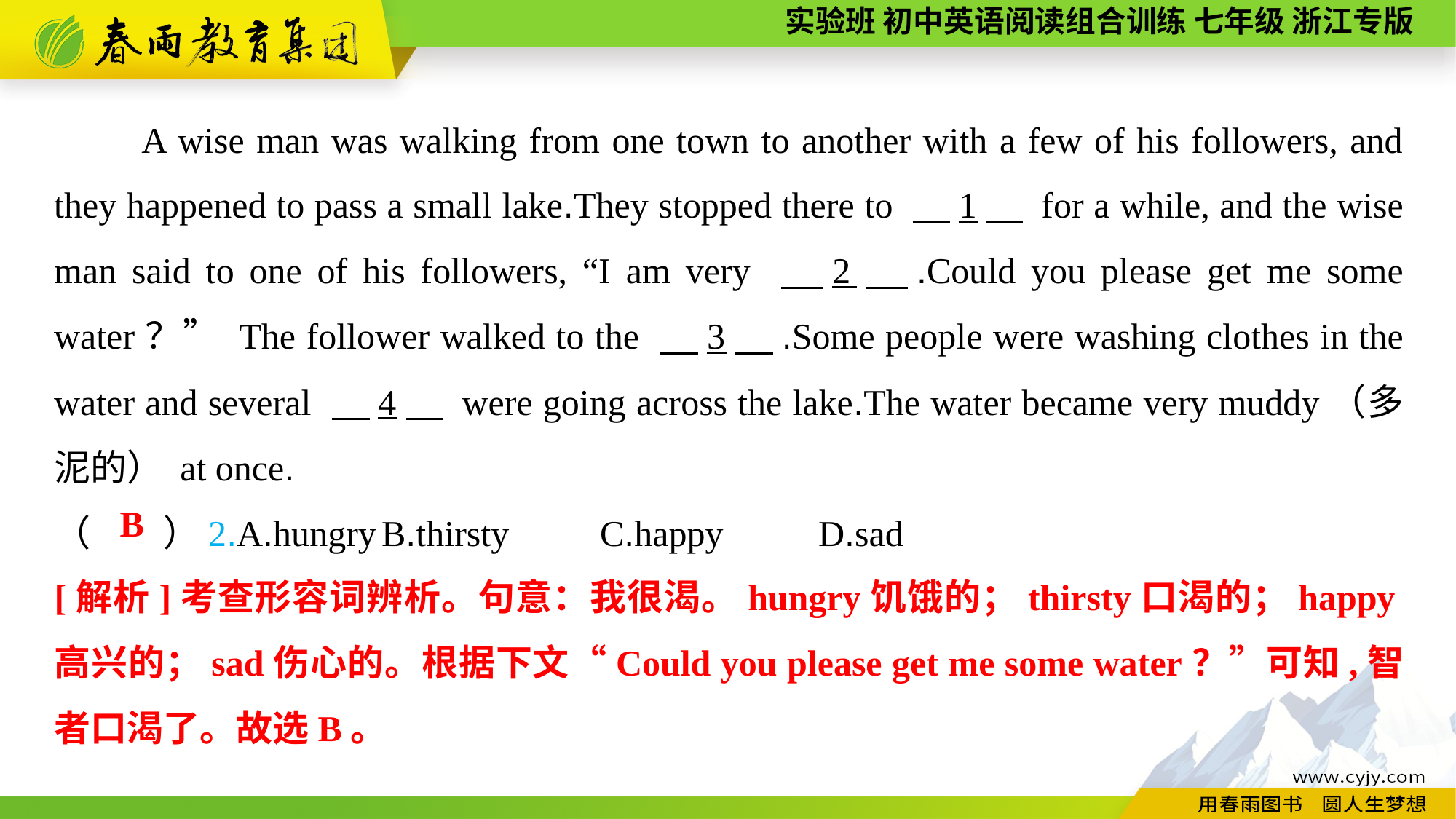

A wise man was walking from one town to another with a few of his followers, and they happened to pass a small lake.They stopped there to 　1　 for a while, and the wise man said to one of his followers, “I am very 　2　.Could you please get me some water？” The follower walked to the 　3　.Some people were washing clothes in the water and several 　4　 were going across the lake.The water became very muddy（多泥的） at once.
（　　）2.A.hungry	B.thirsty	C.happy	D.sad
B
[解析]考查形容词辨析。句意：我很渴。hungry饥饿的；thirsty口渴的；happy高兴的；sad伤心的。根据下文“Could you please get me some water？”可知,智者口渴了。故选B。